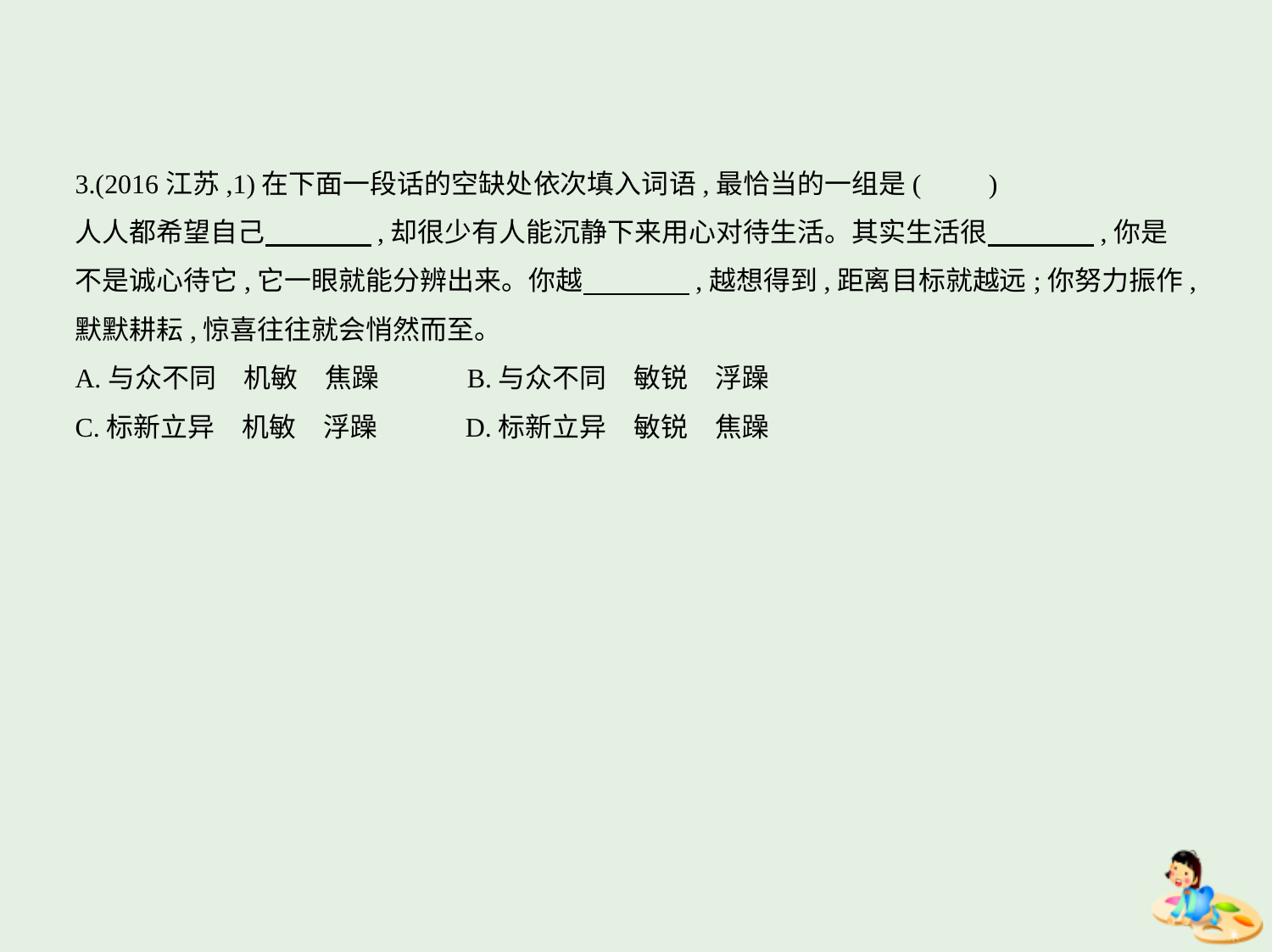

3.(2016江苏,1)在下面一段话的空缺处依次填入词语,最恰当的一组是(　　)
人人都希望自己　　　    ,却很少有人能沉静下来用心对待生活。其实生活很　　　    ,你是
不是诚心待它,它一眼就能分辨出来。你越　　　    ,越想得到,距离目标就越远;你努力振作,
默默耕耘,惊喜往往就会悄然而至。
A.与众不同　机敏　焦躁　　　B.与众不同　敏锐　浮躁
C.标新立异　机敏　浮躁　　　D.标新立异　敏锐　焦躁